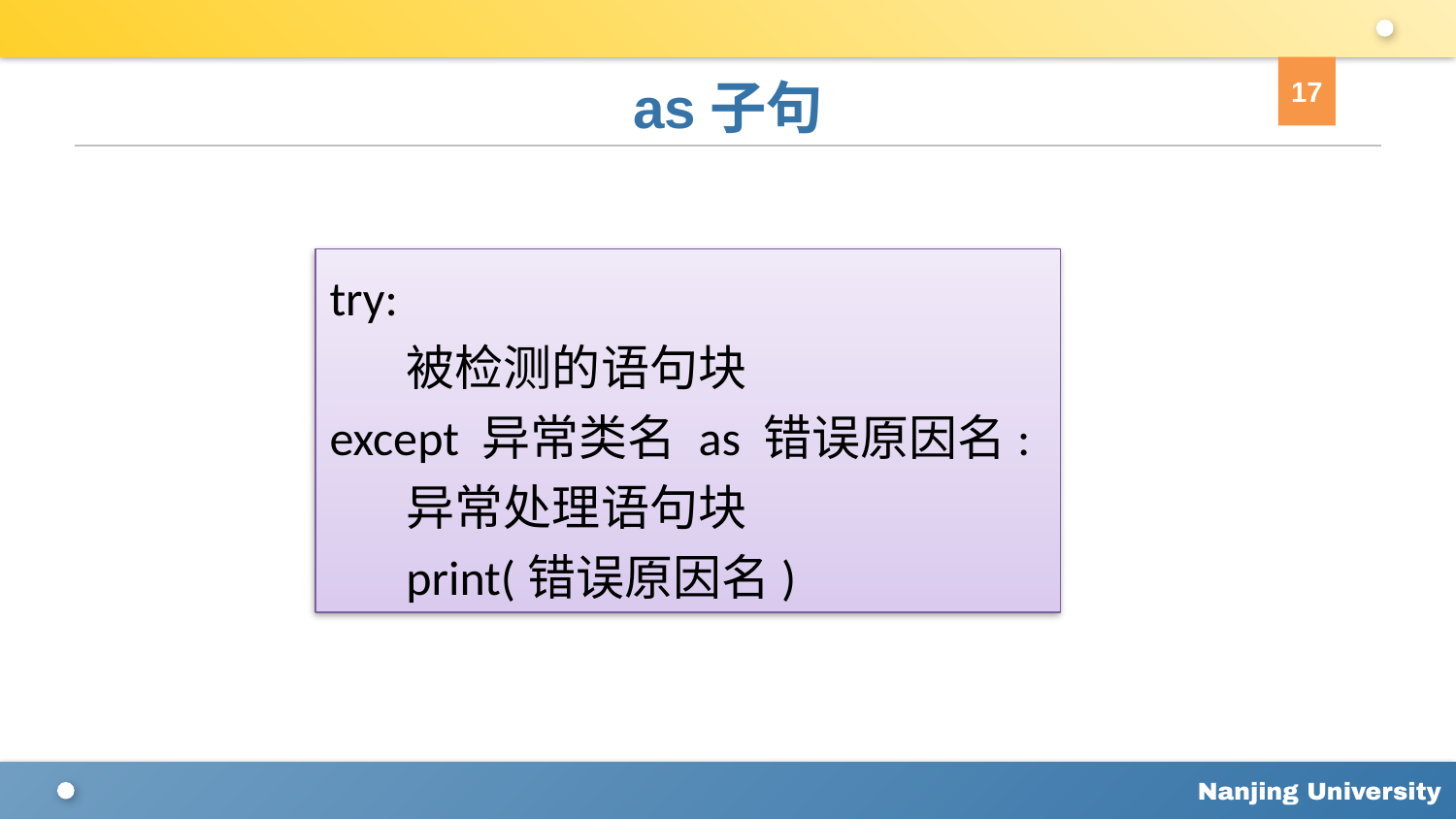

17
# as子句
try:
      被检测的语句块
except 异常类名 as 错误原因名:
      异常处理语句块
       print(错误原因名)